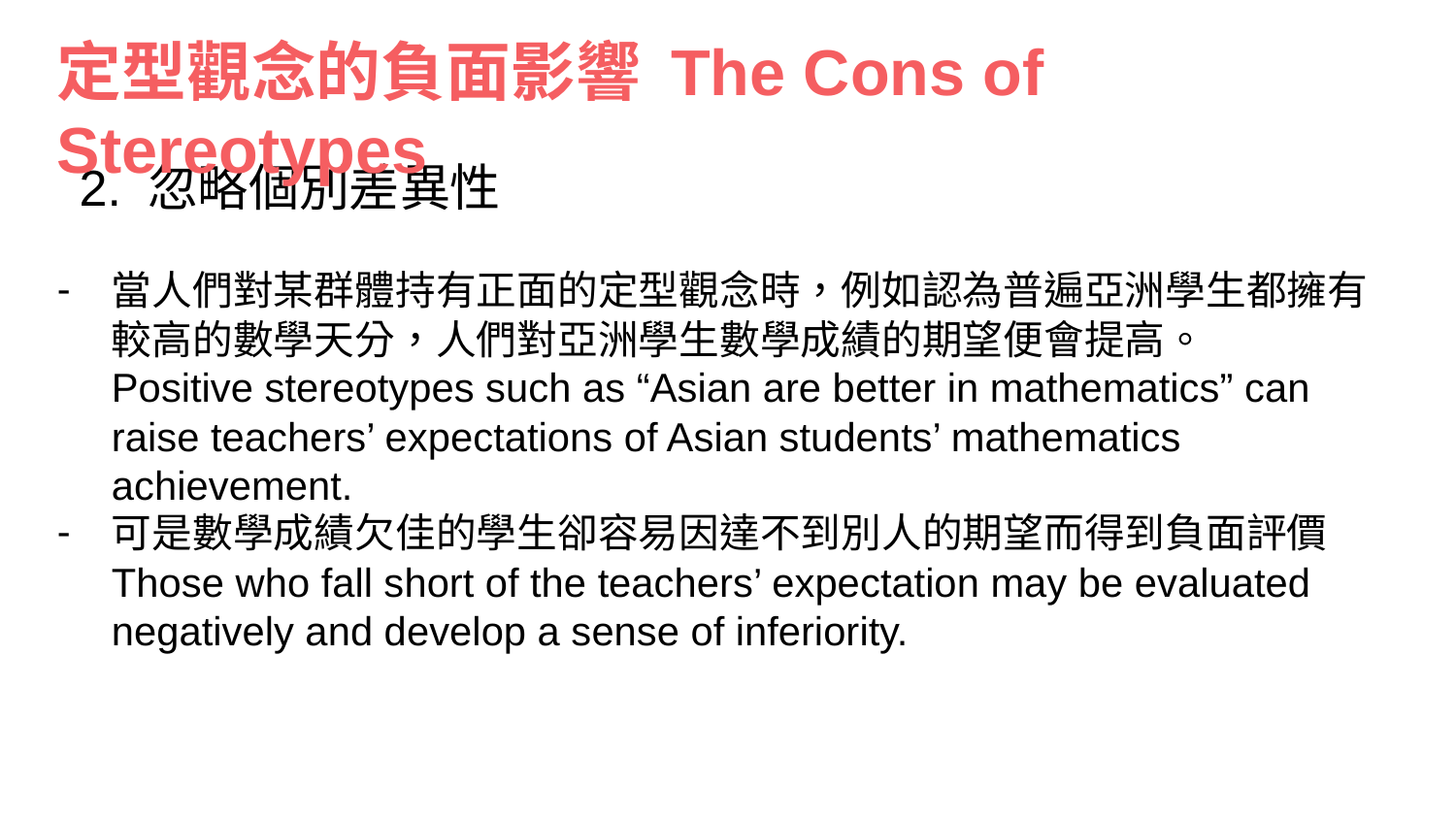

定型觀念的負面影響 The Cons of Stereotypes
2. 忽略個別差異性

當人們對某群體持有正面的定型觀念時，例如認為普遍亞洲學生都擁有較高的數學天分，人們對亞洲學生數學成績的期望便會提高。
Positive stereotypes such as “Asian are better in mathematics” can raise teachers’ expectations of Asian students’ mathematics achievement.
可是數學成績欠佳的學生卻容易因達不到別人的期望而得到負面評價
Those who fall short of the teachers’ expectation may be evaluated negatively and develop a sense of inferiority.